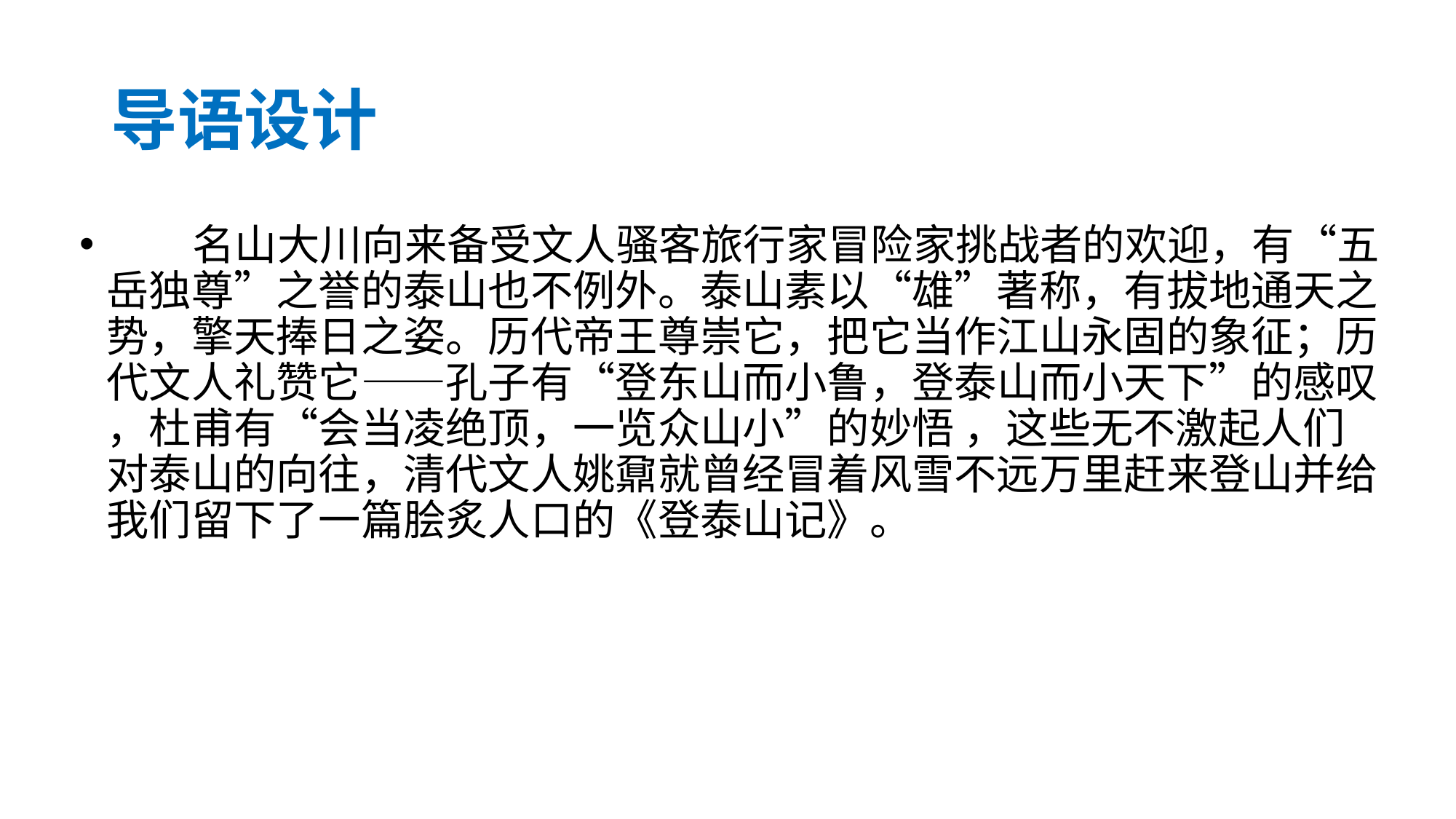

# 导语设计
        名山大川向来备受文人骚客旅行家冒险家挑战者的欢迎，有“五岳独尊”之誉的泰山也不例外。泰山素以“雄”著称，有拔地通天之势，擎天捧日之姿。历代帝王尊崇它，把它当作江山永固的象征；历代文人礼赞它——孔子有“登东山而小鲁，登泰山而小天下”的感叹 ，杜甫有“会当凌绝顶，一览众山小”的妙悟 ，这些无不激起人们对泰山的向往，清代文人姚鼐就曾经冒着风雪不远万里赶来登山并给我们留下了一篇脍炙人口的《登泰山记》。